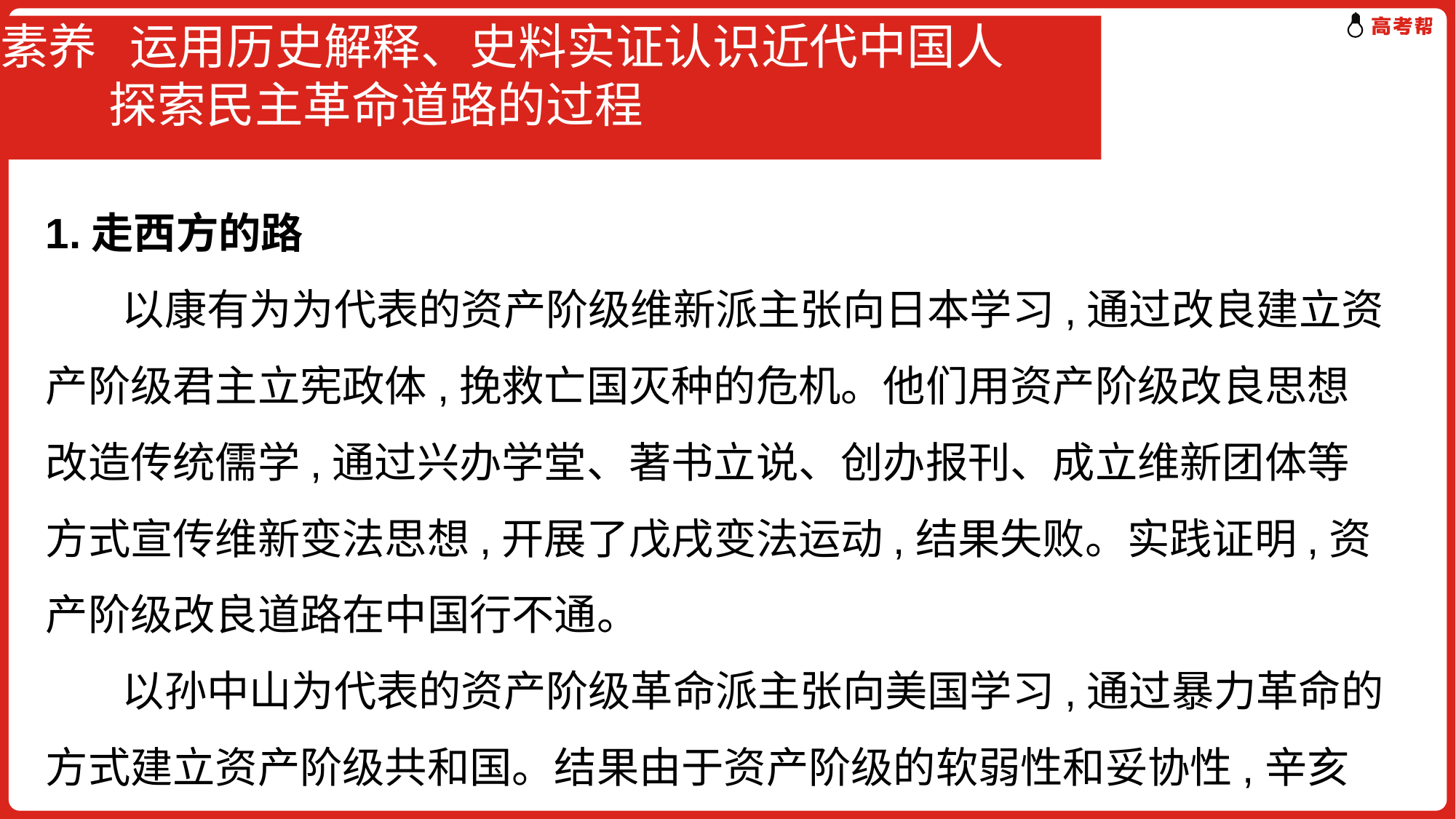

# 素养   运用历史解释、史料实证认识近代中国人 探索民主革命道路的过程
1.走西方的路
       以康有为为代表的资产阶级维新派主张向日本学习,通过改良建立资产阶级君主立宪政体,挽救亡国灭种的危机。他们用资产阶级改良思想改造传统儒学,通过兴办学堂、著书立说、创办报刊、成立维新团体等方式宣传维新变法思想,开展了戊戌变法运动,结果失败。实践证明,资产阶级改良道路在中国行不通。
       以孙中山为代表的资产阶级革命派主张向美国学习,通过暴力革命的方式建立资产阶级共和国。结果由于资产阶级的软弱性和妥协性,辛亥革